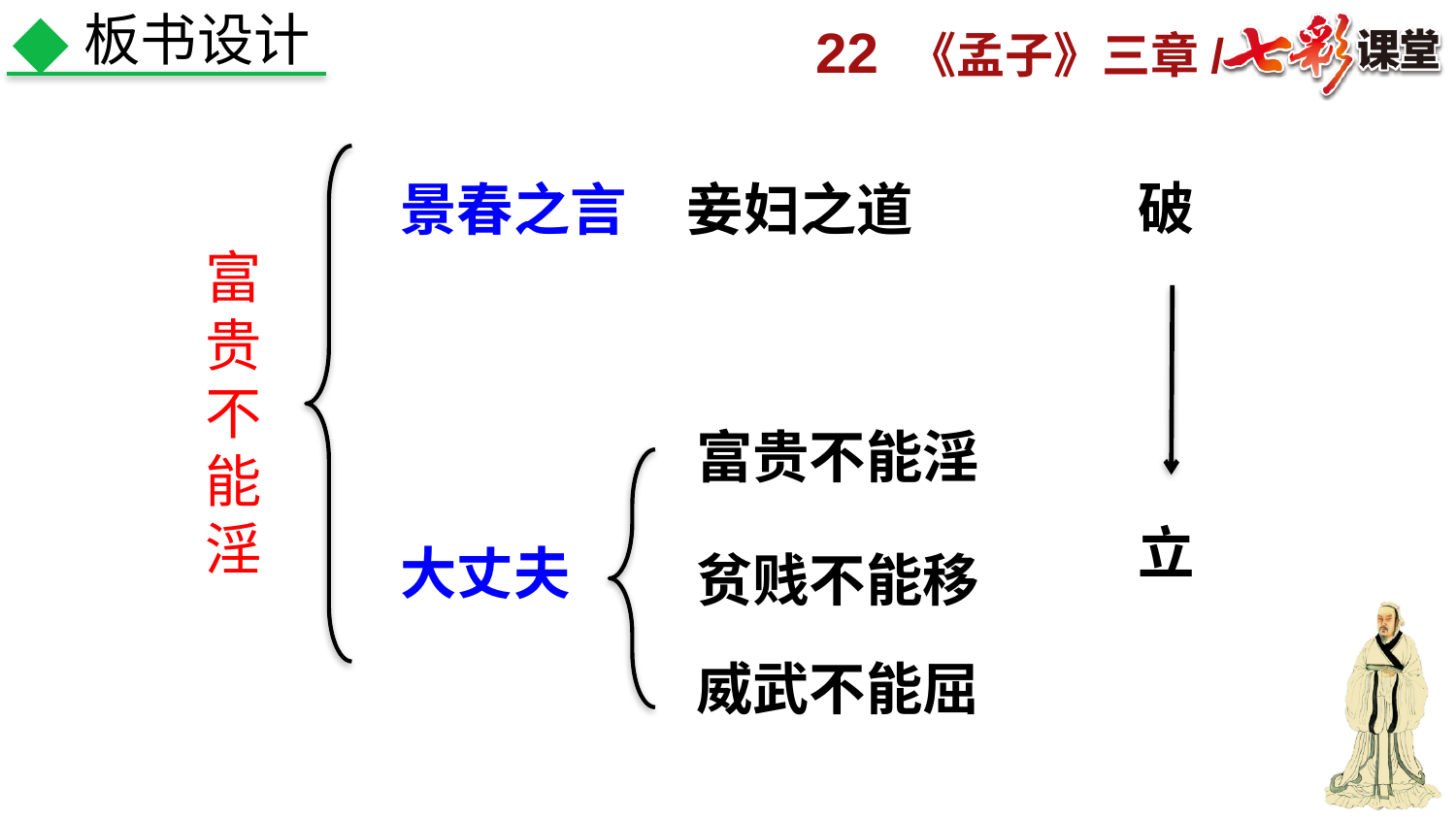

板书设计

破
景春之言
妾妇之道
富贵不能淫
富贵不能淫

立
大丈夫
贫贱不能移
威武不能屈